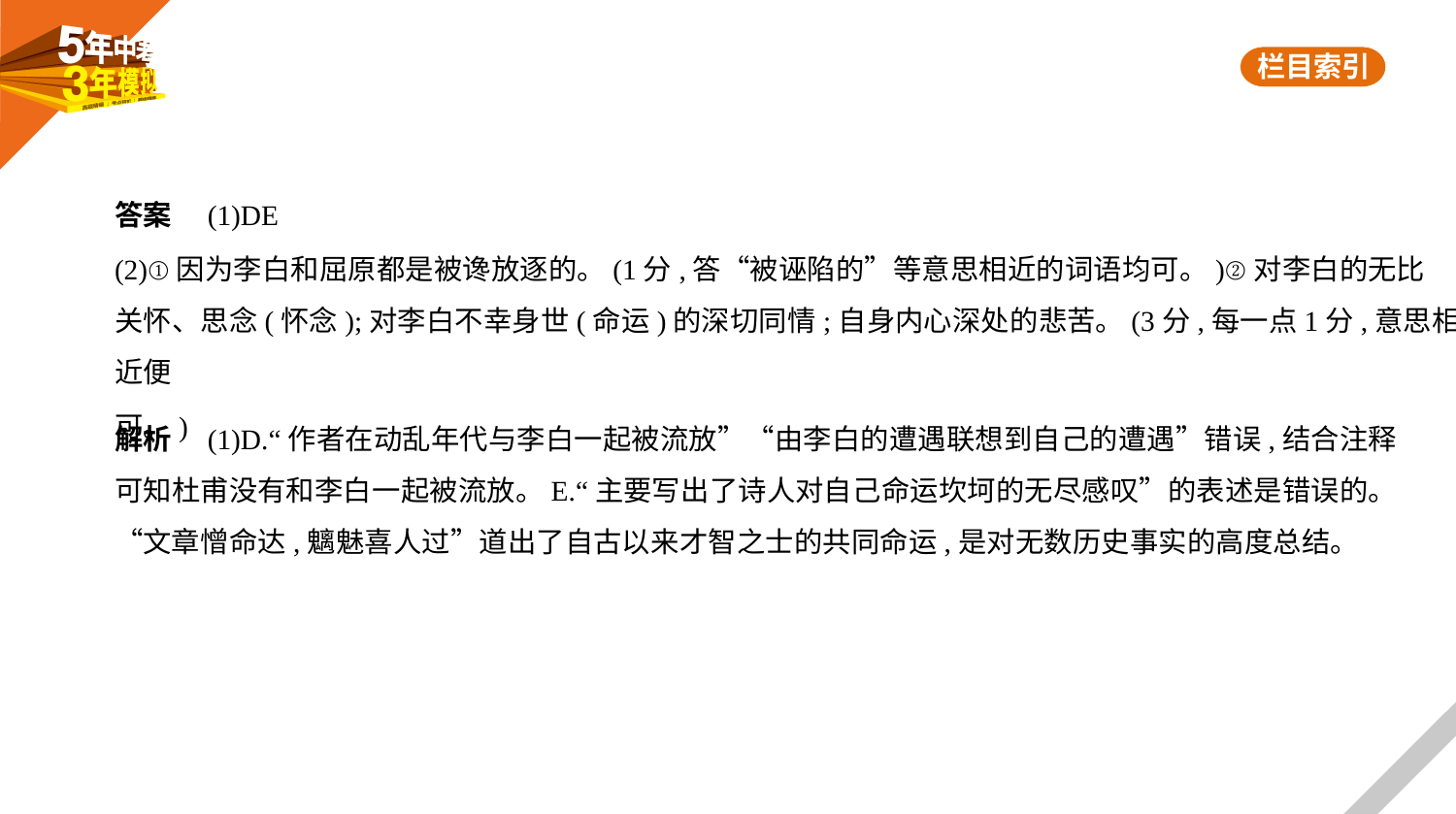

答案　(1)DE
(2)①因为李白和屈原都是被谗放逐的。(1分,答“被诬陷的”等意思相近的词语均可。)②对李白的无比
关怀、思念(怀念);对李白不幸身世(命运)的深切同情;自身内心深处的悲苦。(3分,每一点1分,意思相近便
可。)

解析　(1)D.“作者在动乱年代与李白一起被流放”“由李白的遭遇联想到自己的遭遇”错误,结合注释
可知杜甫没有和李白一起被流放。E.“主要写出了诗人对自己命运坎坷的无尽感叹”的表述是错误的。
“文章憎命达,魑魅喜人过”道出了自古以来才智之士的共同命运,是对无数历史事实的高度总结。